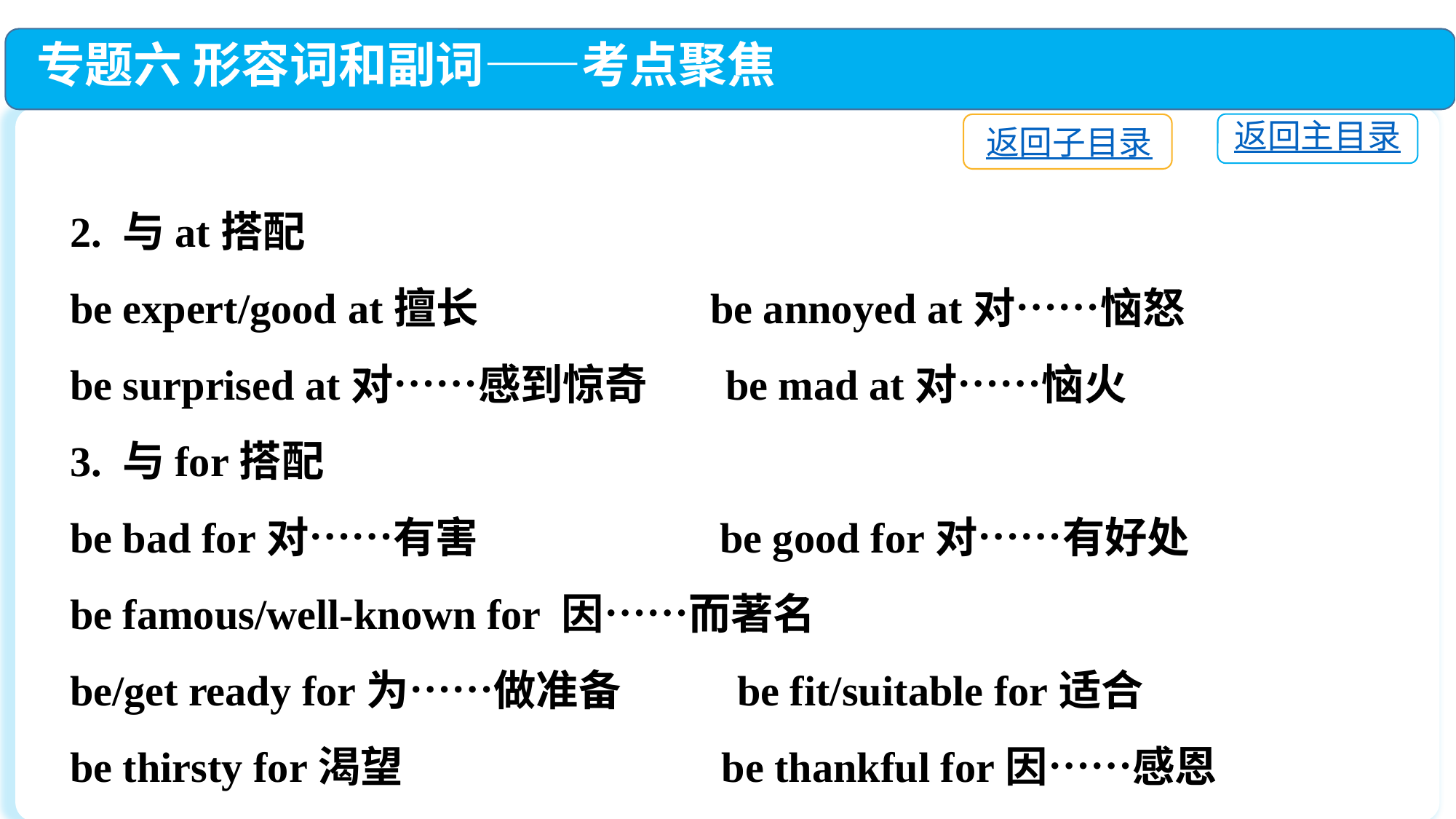

专题六 形容词和副词——考点聚焦

返回主目录

返回子目录
2. 与at搭配
be expert/good at擅长                       be annoyed at对……恼怒
be surprised at对……感到惊奇       be mad at对……恼火
3. 与for搭配
be bad for对……有害                        be good for对……有好处
be famous/well-known for 因……而著名
be/get ready for为……做准备           be fit/suitable for适合
be thirsty for渴望                                be thankful for因……感恩